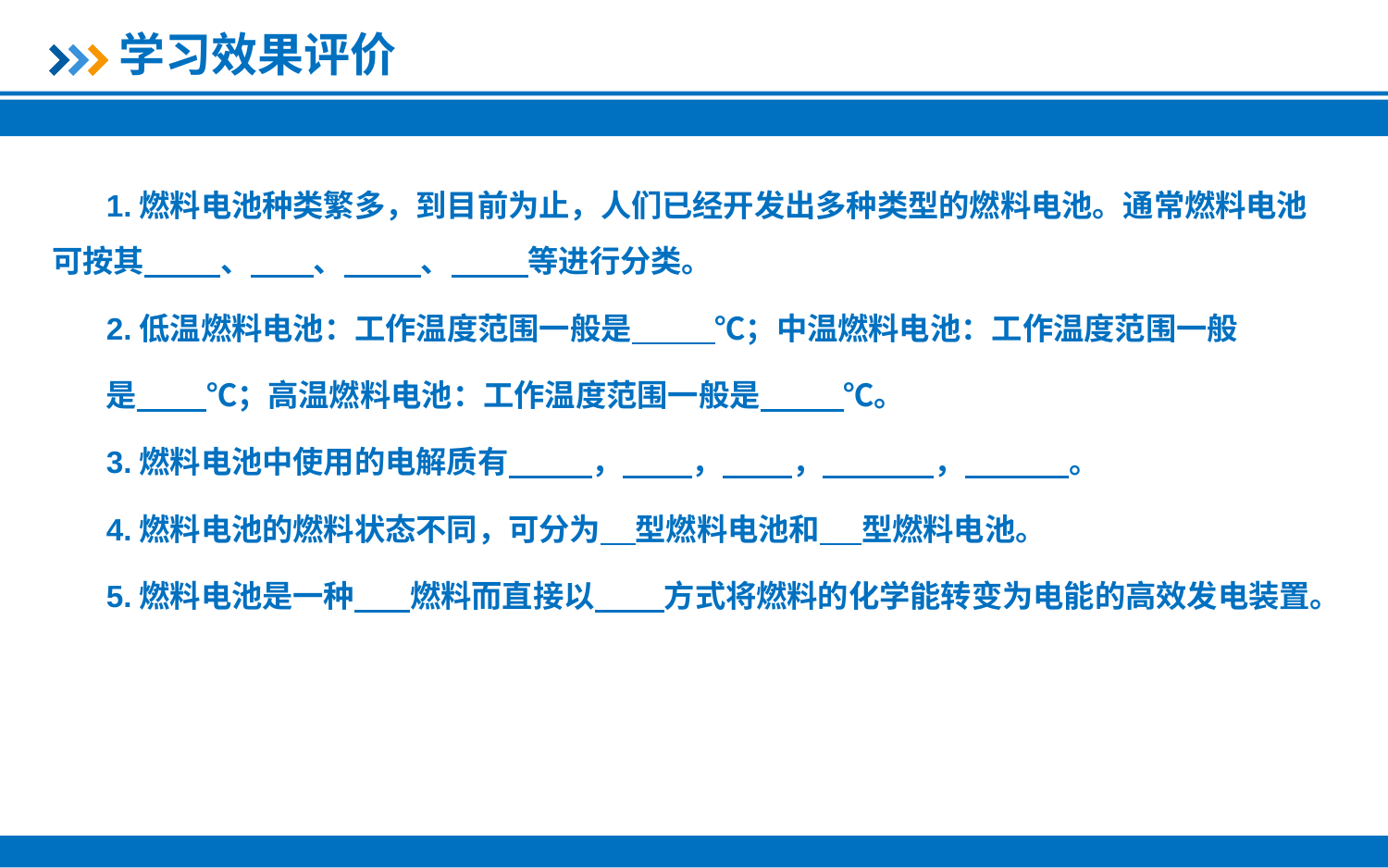

学习效果评价
1.燃料电池种类繁多，到目前为止，人们已经开发出多种类型的燃料电池。通常燃料电池可按其           、         、           、           等进行分类。
2.低温燃料电池：工作温度范围一般是            ℃；中温燃料电池：工作温度范围一般
是          ℃；高温燃料电池：工作温度范围一般是            ℃。
3.燃料电池中使用的电解质有            ，          ，          ，                ，               。
4.燃料电池的燃料状态不同，可分为     型燃料电池和      型燃料电池。
5.燃料电池是一种        燃料而直接以          方式将燃料的化学能转变为电能的高效发电装置。